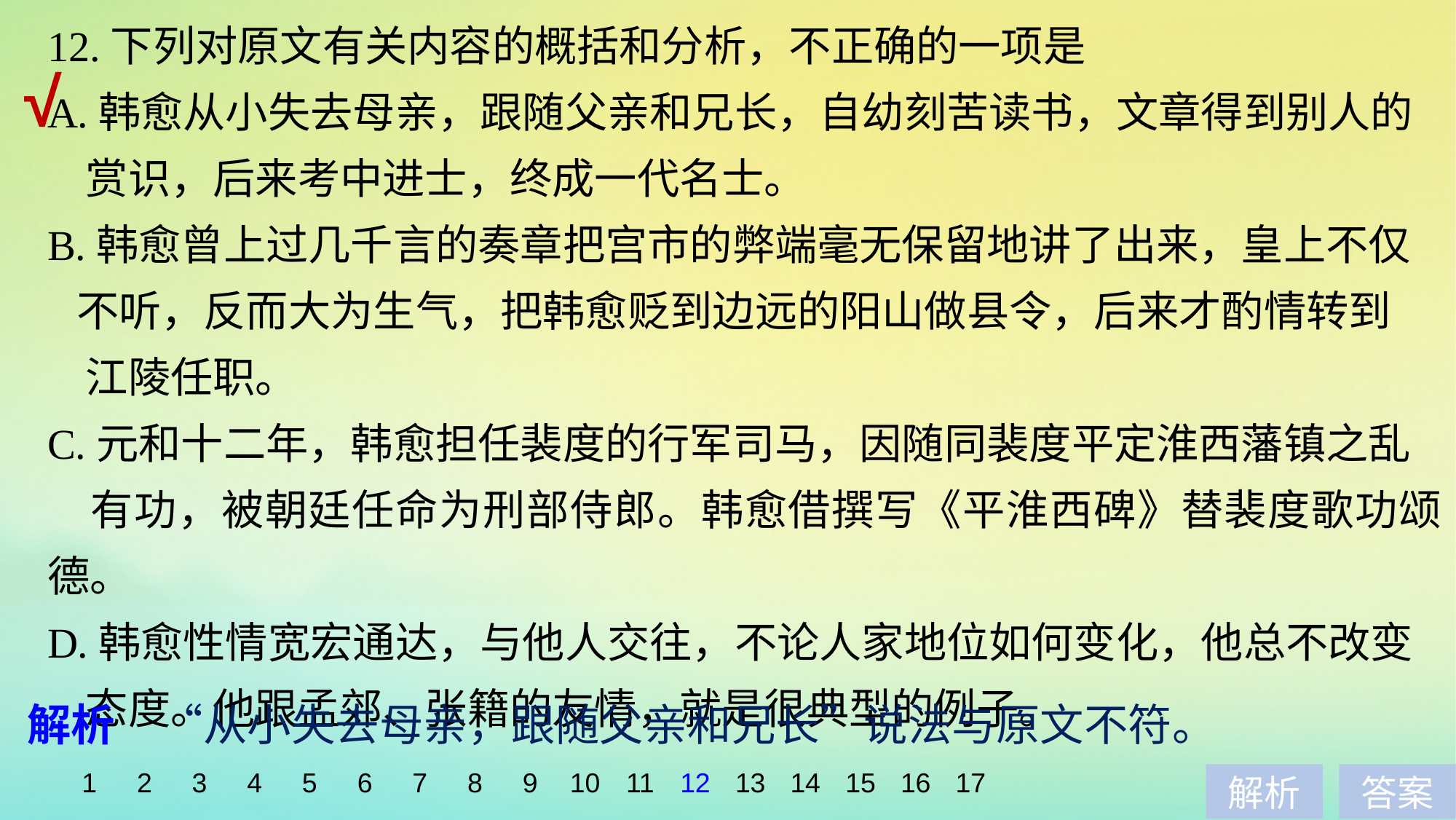

12.下列对原文有关内容的概括和分析，不正确的一项是
A.韩愈从小失去母亲，跟随父亲和兄长，自幼刻苦读书，文章得到别人的
   赏识，后来考中进士，终成一代名士。
B.韩愈曾上过几千言的奏章把宫市的弊端毫无保留地讲了出来，皇上不仅
  不听，反而大为生气，把韩愈贬到边远的阳山做县令，后来才酌情转到
   江陵任职。
C.元和十二年，韩愈担任裴度的行军司马，因随同裴度平定淮西藩镇之乱
   有功，被朝廷任命为刑部侍郎。韩愈借撰写《平淮西碑》替裴度歌功颂德。
D.韩愈性情宽宏通达，与他人交往，不论人家地位如何变化，他总不改变
   态度。他跟孟郊、张籍的友情，就是很典型的例子。
√
解析　“从小失去母亲，跟随父亲和兄长”说法与原文不符。
1
2
3
4
5
6
7
8
9
10
11
12
13
14
15
16
17
解析
答案